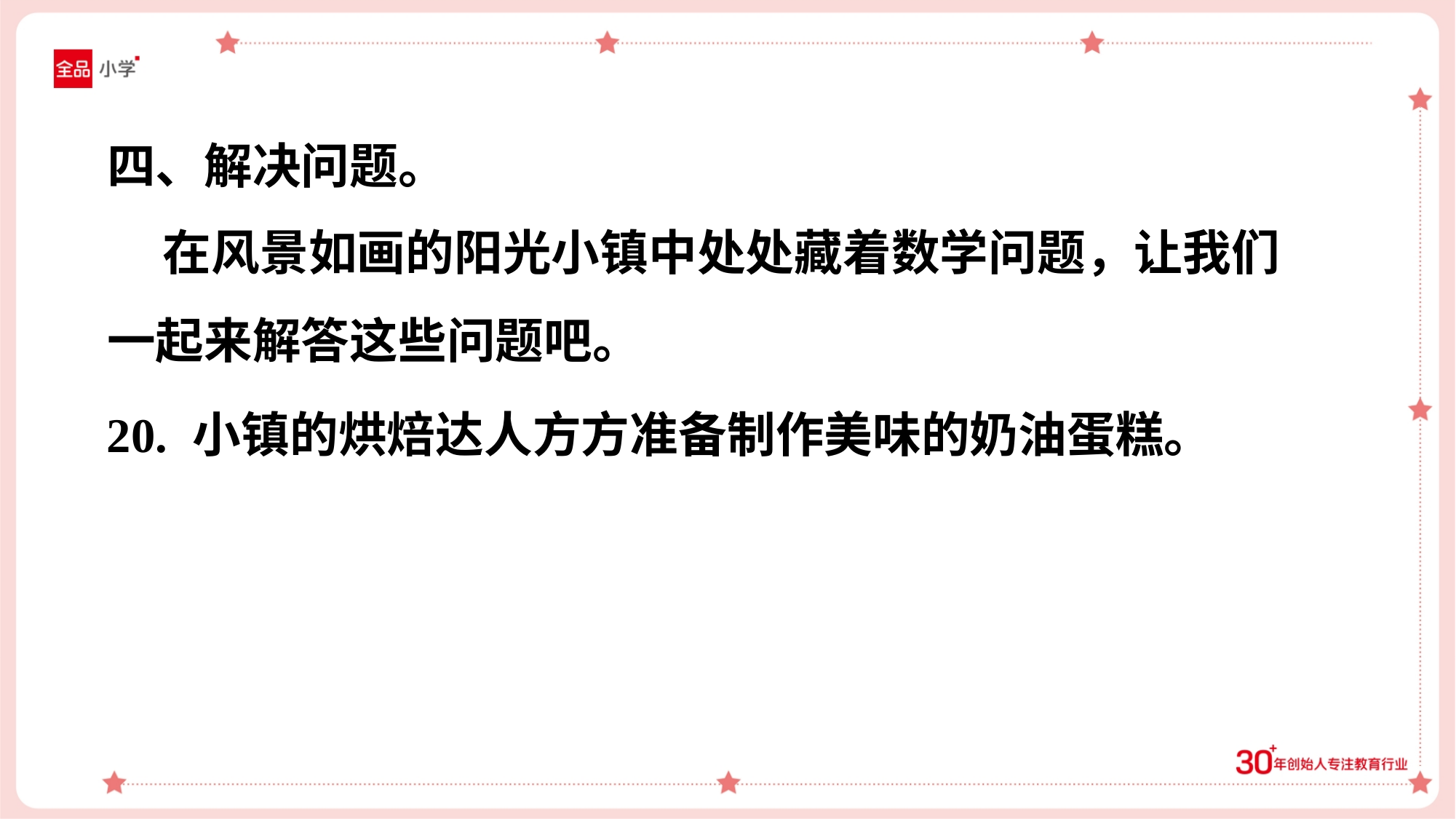

四、解决问题。
    在风景如画的阳光小镇中处处藏着数学问题，让我们
一起来解答这些问题吧。
20. 小镇的烘焙达人方方准备制作美味的奶油蛋糕。